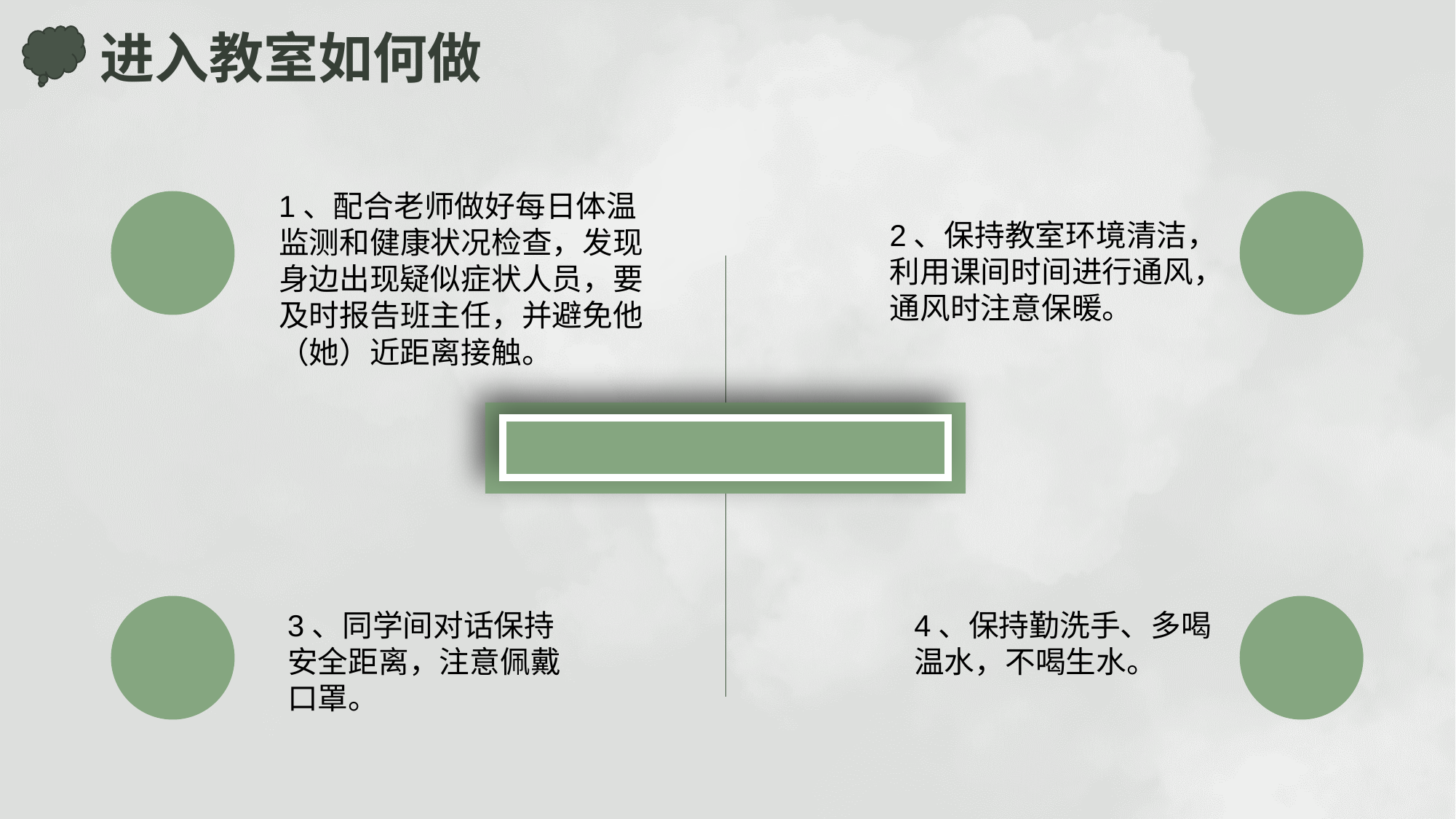

进入教室如何做

1、配合老师做好每日体温监测和健康状况检查，发现身边出现疑似症状人员，要及时报告班主任，并避免他（她）近距离接触。

2、保持教室环境清洁，利用课间时间进行通风，通风时注意保暖。

3、同学间对话保持安全距离，注意佩戴口罩。
4、保持勤洗手、多喝温水，不喝生水。